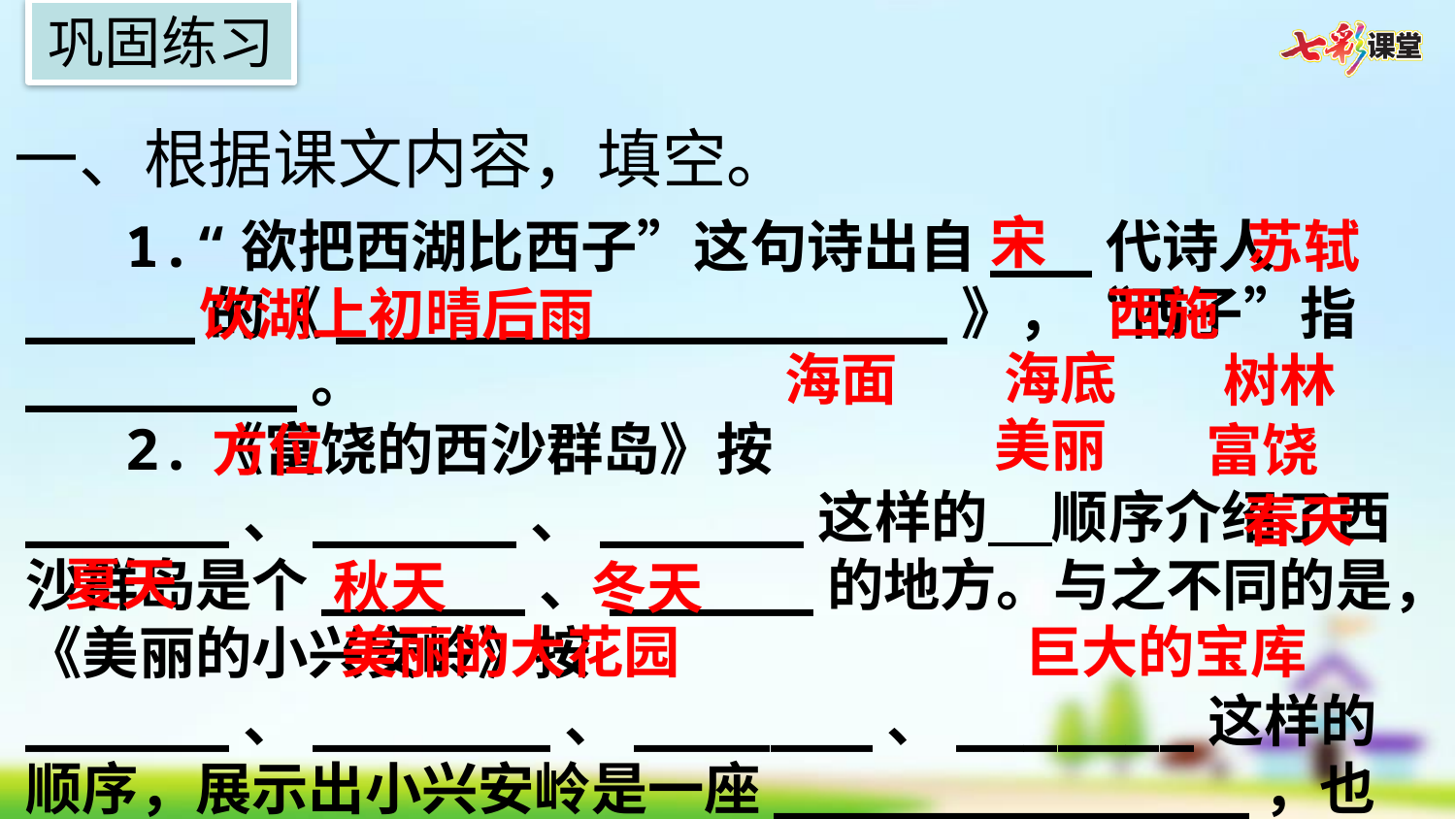

巩固练习
一、根据课文内容，填空。
宋
1.“欲把西湖比西子”这句诗出自___代诗人_____的《__________________》，“西子”指________。
2.《富饶的西沙群岛》按______、______、______这样的     顺序介绍了西沙群岛是个______、______的地方。与之不同的是，《美丽的小兴安岭》按______、_______、_______、_______这样的顺序，展示出小兴安岭是一座______________，也是一座______________。
苏轼
西施
饮湖上初晴后雨
海底
海面
树林
美丽
方位
富饶
春天
夏天
秋天
冬天
美丽的大花园
巨大的宝库